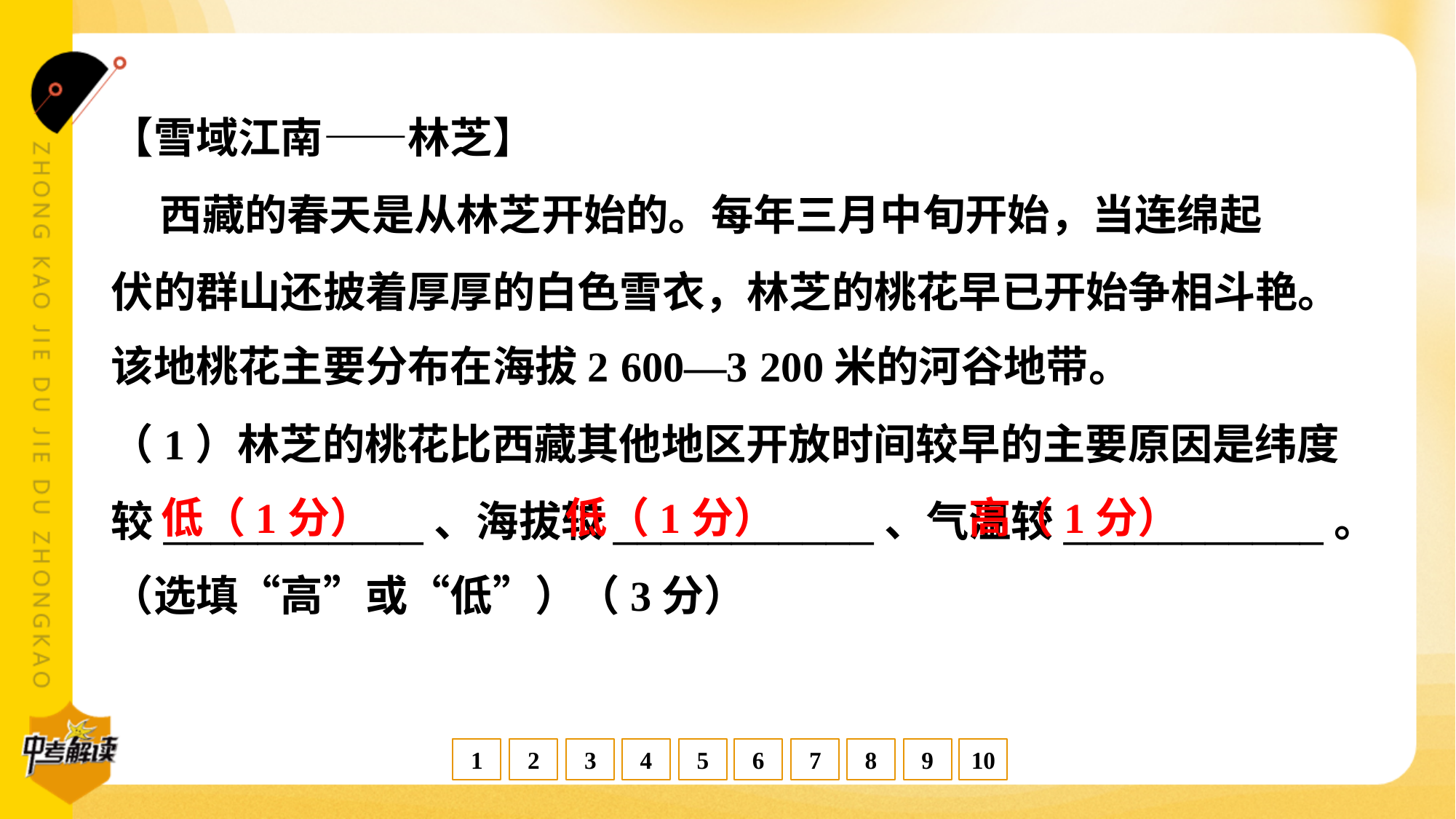

【雪域江南——林芝】
    西藏的春天是从林芝开始的。每年三月中旬开始，当连绵起
伏的群山还披着厚厚的白色雪衣，林芝的桃花早已开始争相斗艳。
该地桃花主要分布在海拔2 600—3 200米的河谷地带。
（1）林芝的桃花比西藏其他地区开放时间较早的主要原因是纬度
较___________、海拔较___________、气温较___________。
（选填“高”或“低”）（3分）
低（1分）
低（1分）
高（1分）